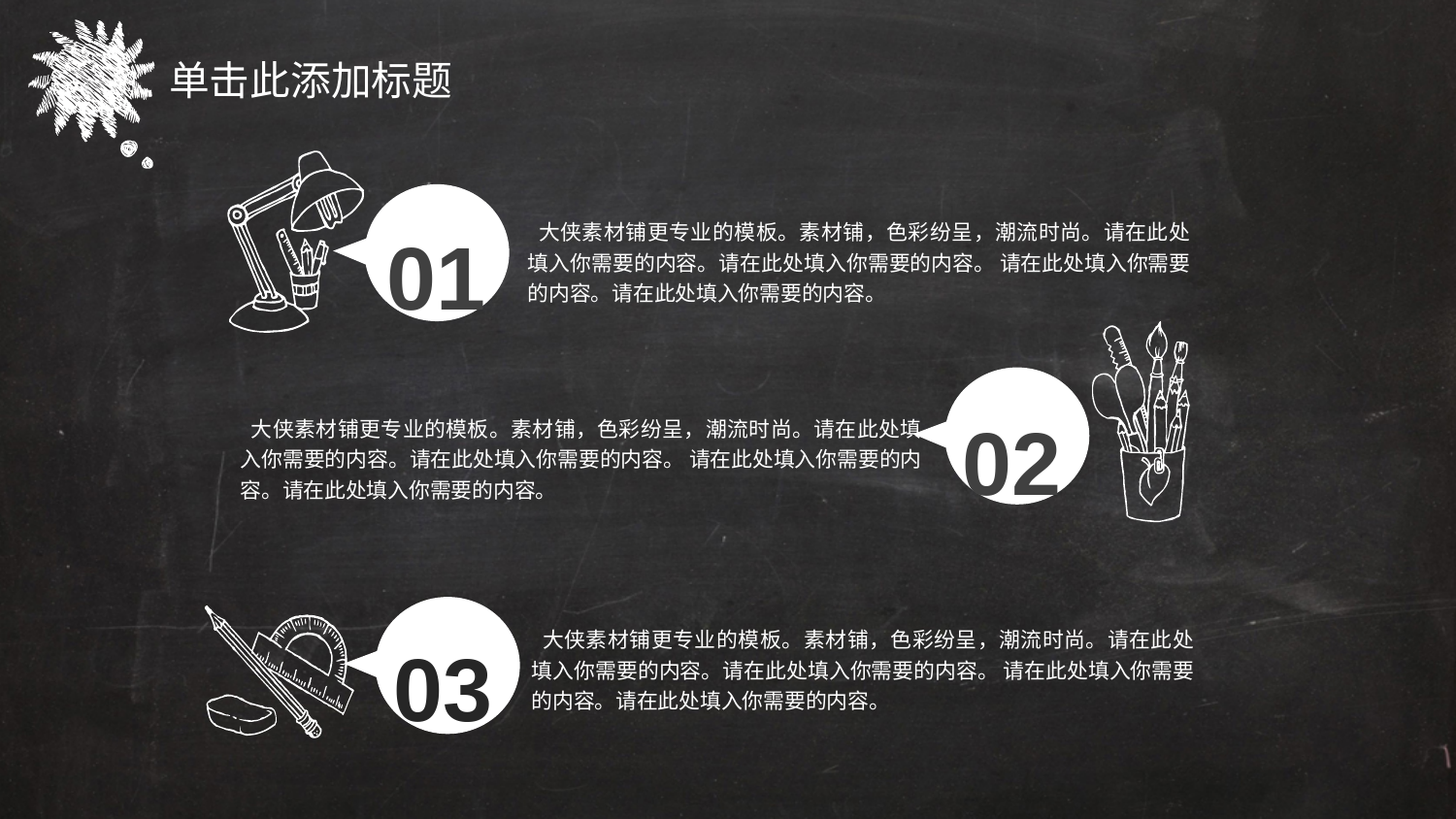

单击此添加标题

01

 大侠素材铺更专业的模板。素材铺，色彩纷呈，潮流时尚。请在此处填入你需要的内容。请在此处填入你需要的内容。 请在此处填入你需要的内容。请在此处填入你需要的内容。

02

 大侠素材铺更专业的模板。素材铺，色彩纷呈，潮流时尚。请在此处填入你需要的内容。请在此处填入你需要的内容。 请在此处填入你需要的内容。请在此处填入你需要的内容。
03

 大侠素材铺更专业的模板。素材铺，色彩纷呈，潮流时尚。请在此处填入你需要的内容。请在此处填入你需要的内容。 请在此处填入你需要的内容。请在此处填入你需要的内容。